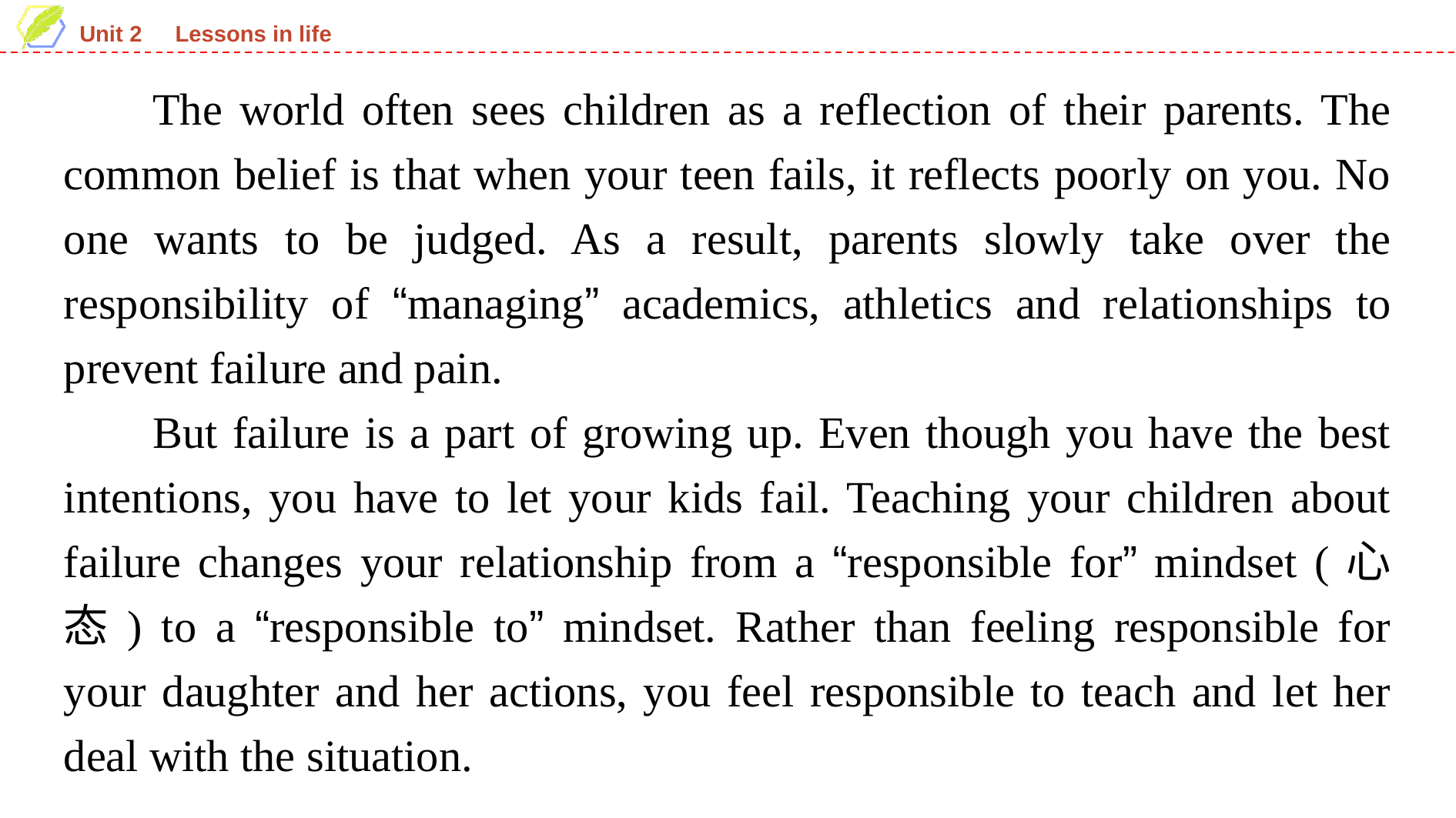

The world often sees children as a reflection of their parents. The common belief is that when your teen fails, it reflects poorly on you. No one wants to be judged. As a result, parents slowly take over the responsibility of “managing” academics, athletics and relationships to prevent failure and pain.
But failure is a part of growing up. Even though you have the best intentions, you have to let your kids fail. Teaching your children about failure changes your relationship from a “responsible for” mindset (心态) to a “responsible to” mindset. Rather than feeling responsible for your daughter and her actions, you feel responsible to teach and let her deal with the situation.